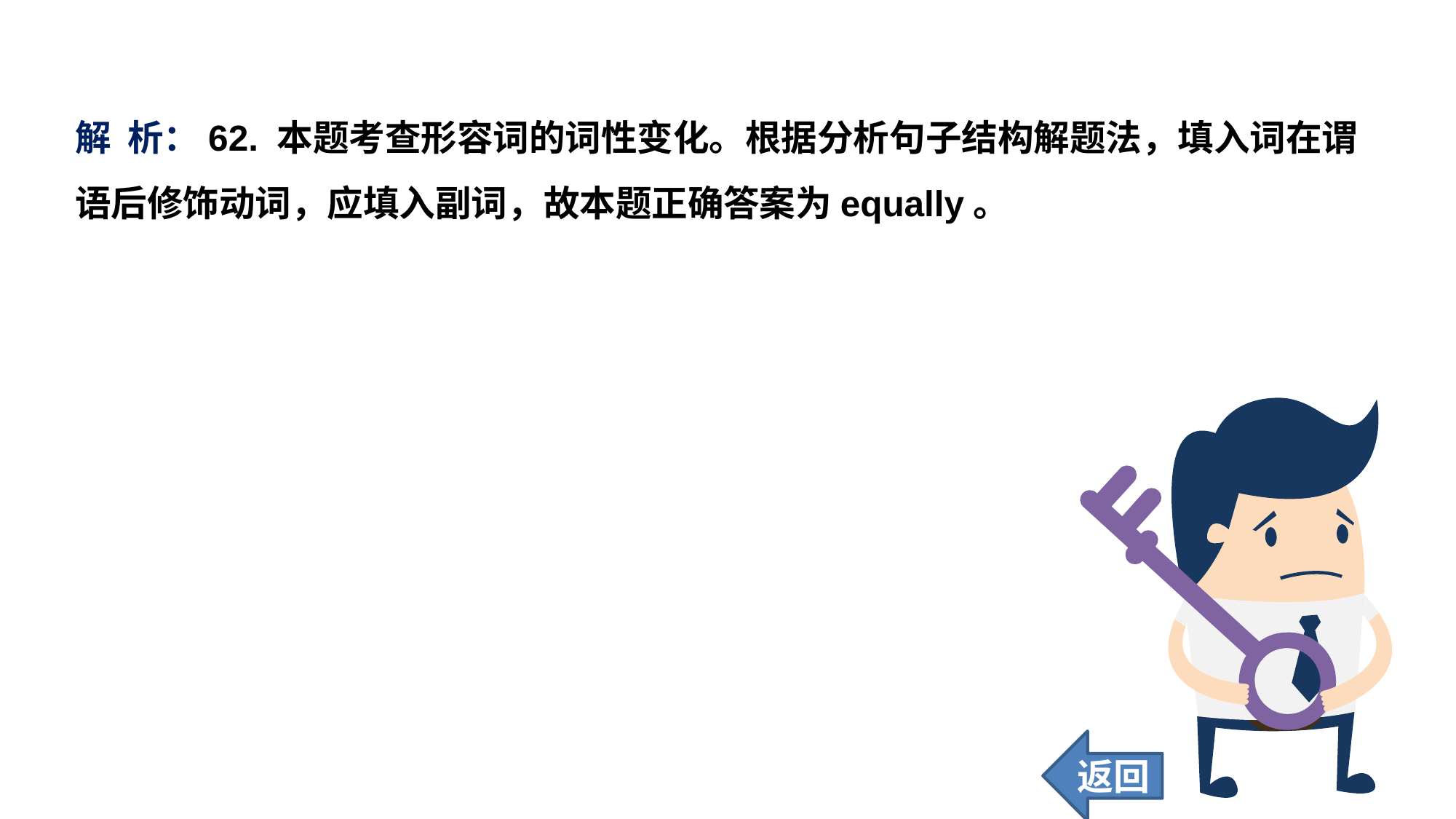

解  析：62. 本题考查形容词的词性变化。根据分析句子结构解题法，填入词在谓语后修饰动词，应填入副词，故本题正确答案为equally。

返回
263